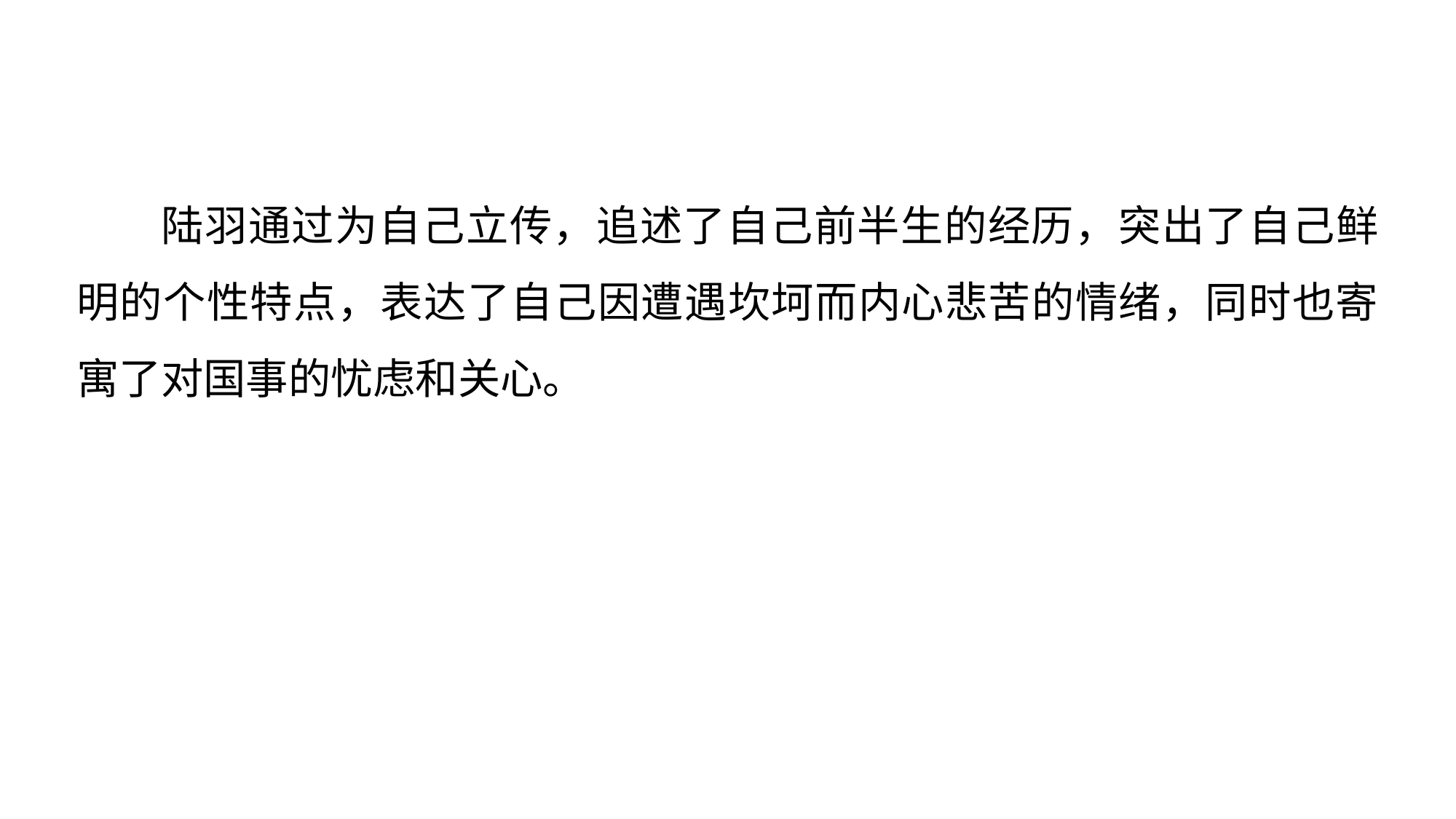

陆羽通过为自己立传，追述了自己前半生的经历，突出了自己鲜明的个性特点，表达了自己因遭遇坎坷而内心悲苦的情绪，同时也寄寓了对国事的忧虑和关心。